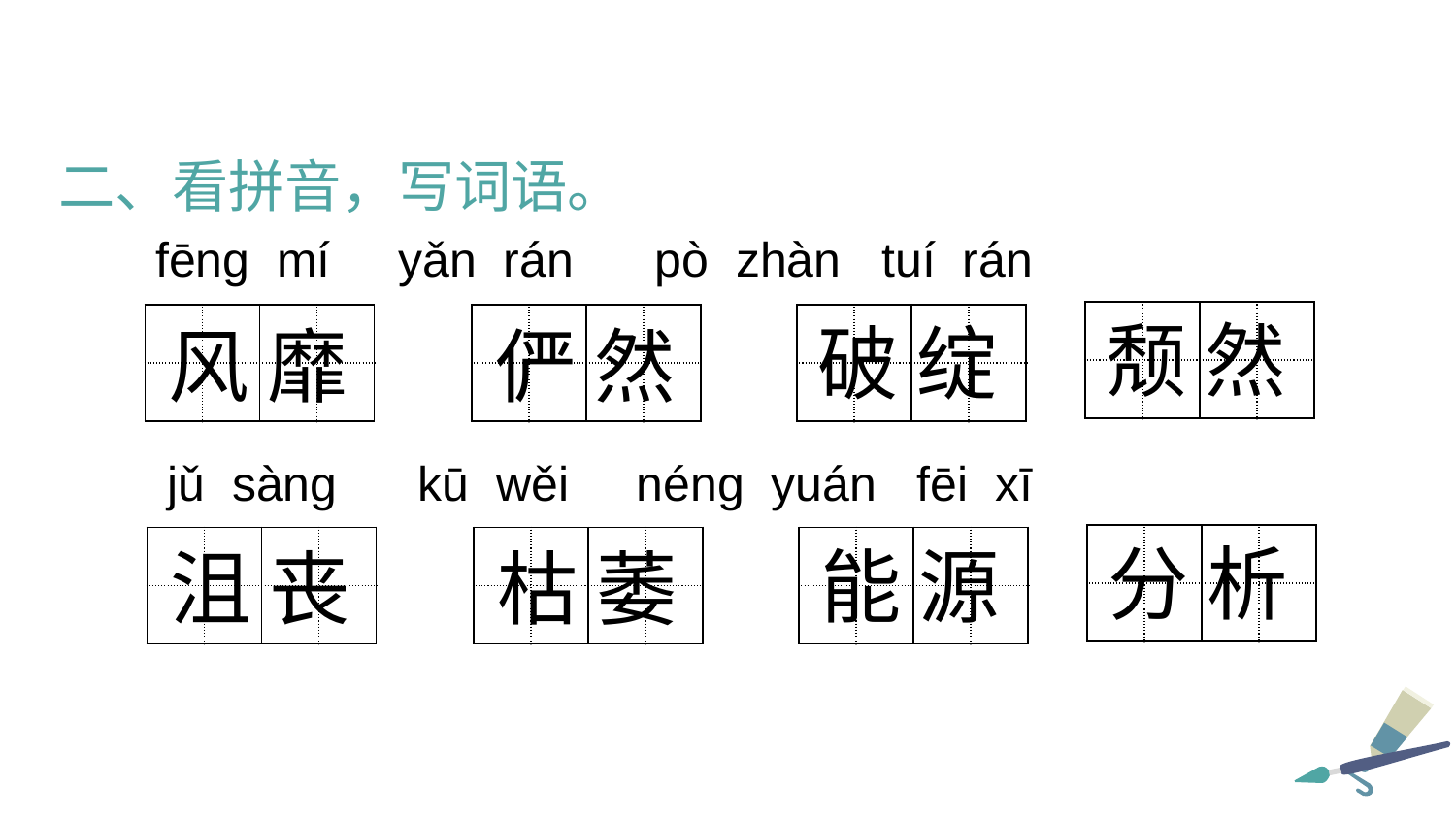

二、看拼音，写词语。

 fēng  mí     yǎn  rán      pò  zhàn   tuí  rán
|  |  |  |  |
| --- | --- | --- | --- |
|  |  |  |  |
颓 然
|  |  |  |  |
| --- | --- | --- | --- |
|  |  |  |  |
|  |  |  |  |
| --- | --- | --- | --- |
|  |  |  |  |
|  |  |  |  |
| --- | --- | --- | --- |
|  |  |  |  |
破 绽
风 靡
俨 然
jǔ  sàng      kū  wěi     néng  yuán   fēi  xī
|  |  |  |  |
| --- | --- | --- | --- |
|  |  |  |  |
分 析
|  |  |  |  |
| --- | --- | --- | --- |
|  |  |  |  |
|  |  |  |  |
| --- | --- | --- | --- |
|  |  |  |  |
|  |  |  |  |
| --- | --- | --- | --- |
|  |  |  |  |
能 源
沮 丧
枯 萎